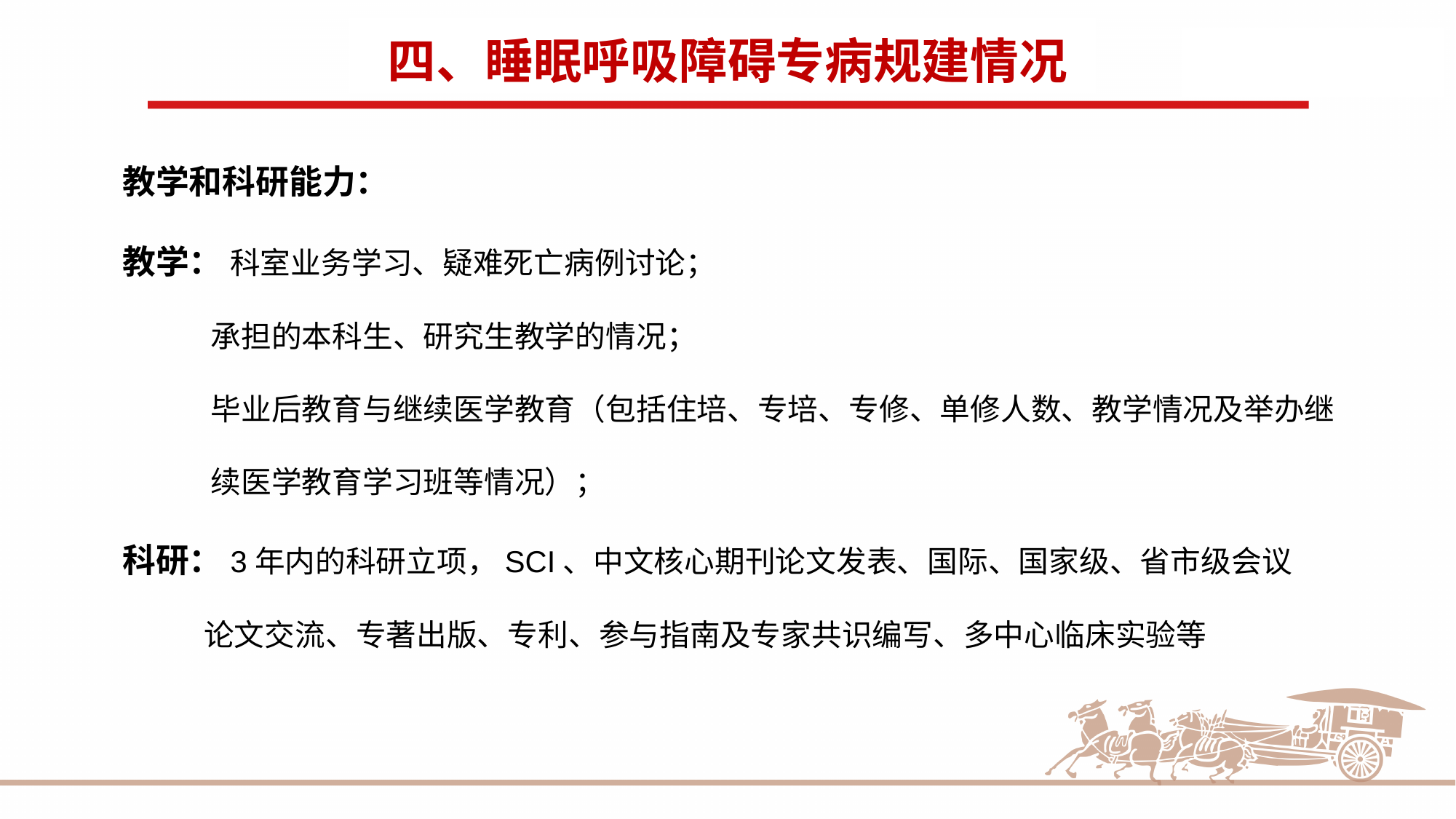

四、睡眠呼吸障碍专病规建情况
教学和科研能力：
教学： 科室业务学习、疑难死亡病例讨论；
            承担的本科生、研究生教学的情况；
            毕业后教育与继续医学教育（包括住培、专培、专修、单修人数、教学情况及举办继
            续医学教育学习班等情况）；
科研：3年内的科研立项，SCI、中文核心期刊论文发表、国际、国家级、省市级会议
           论文交流、专著出版、专利、参与指南及专家共识编写、多中心临床实验等